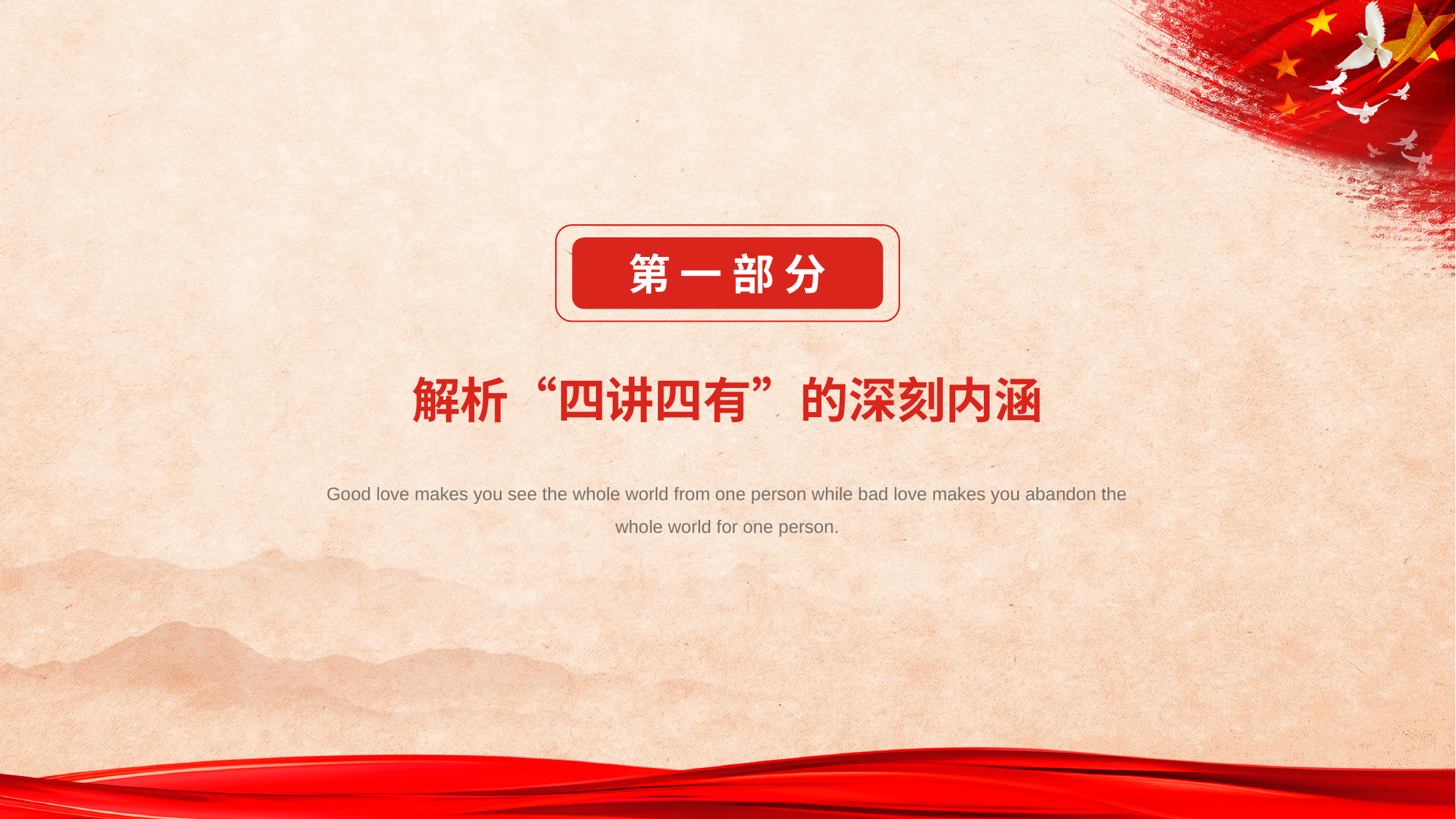

第 一 部 分
解析“四讲四有”的深刻内涵
Good love makes you see the whole world from one person while bad love makes you abandon the whole world for one person.